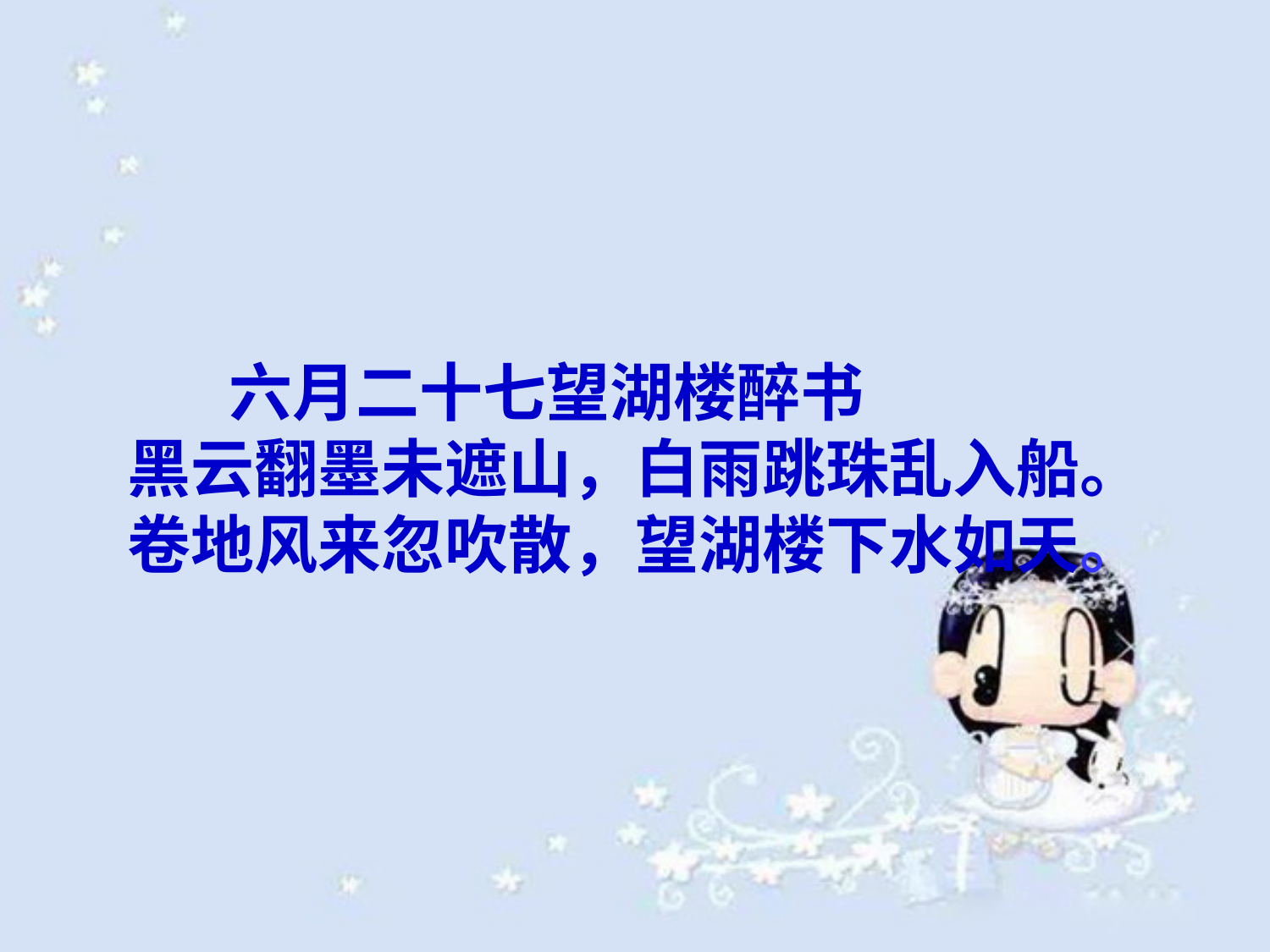

六月二十七望湖楼醉书
黑云翻墨未遮山，白雨跳珠乱入船。
卷地风来忽吹散，望湖楼下水如天。